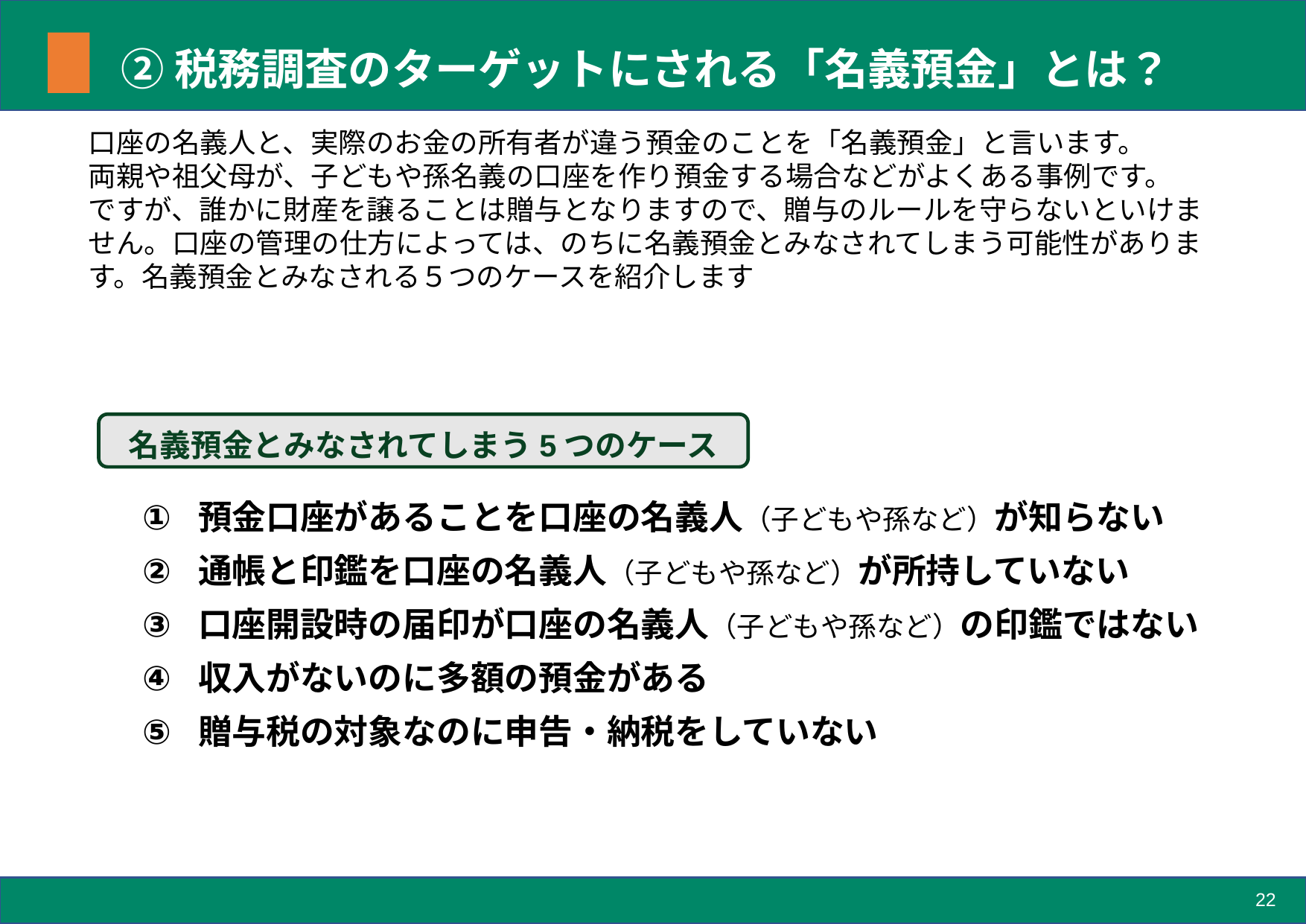

# ②税務調査のターゲットにされる「名義預金」とは？
口座の名義人と、実際のお金の所有者が違う預金のことを「名義預金」と言います。
両親や祖父母が、子どもや孫名義の口座を作り預金する場合などがよくある事例です。
ですが、誰かに財産を譲ることは贈与となりますので、贈与のルールを守らないといけません。口座の管理の仕方によっては、のちに名義預金とみなされてしまう可能性があります。名義預金とみなされる５つのケースを紹介します
名義預金とみなされてしまう5つのケース
預金口座があることを口座の名義人（子どもや孫など）が知らない
通帳と印鑑を口座の名義人（子どもや孫など）が所持していない
口座開設時の届印が口座の名義人（子どもや孫など）の印鑑ではない
収入がないのに多額の預金がある
贈与税の対象なのに申告・納税をしていない